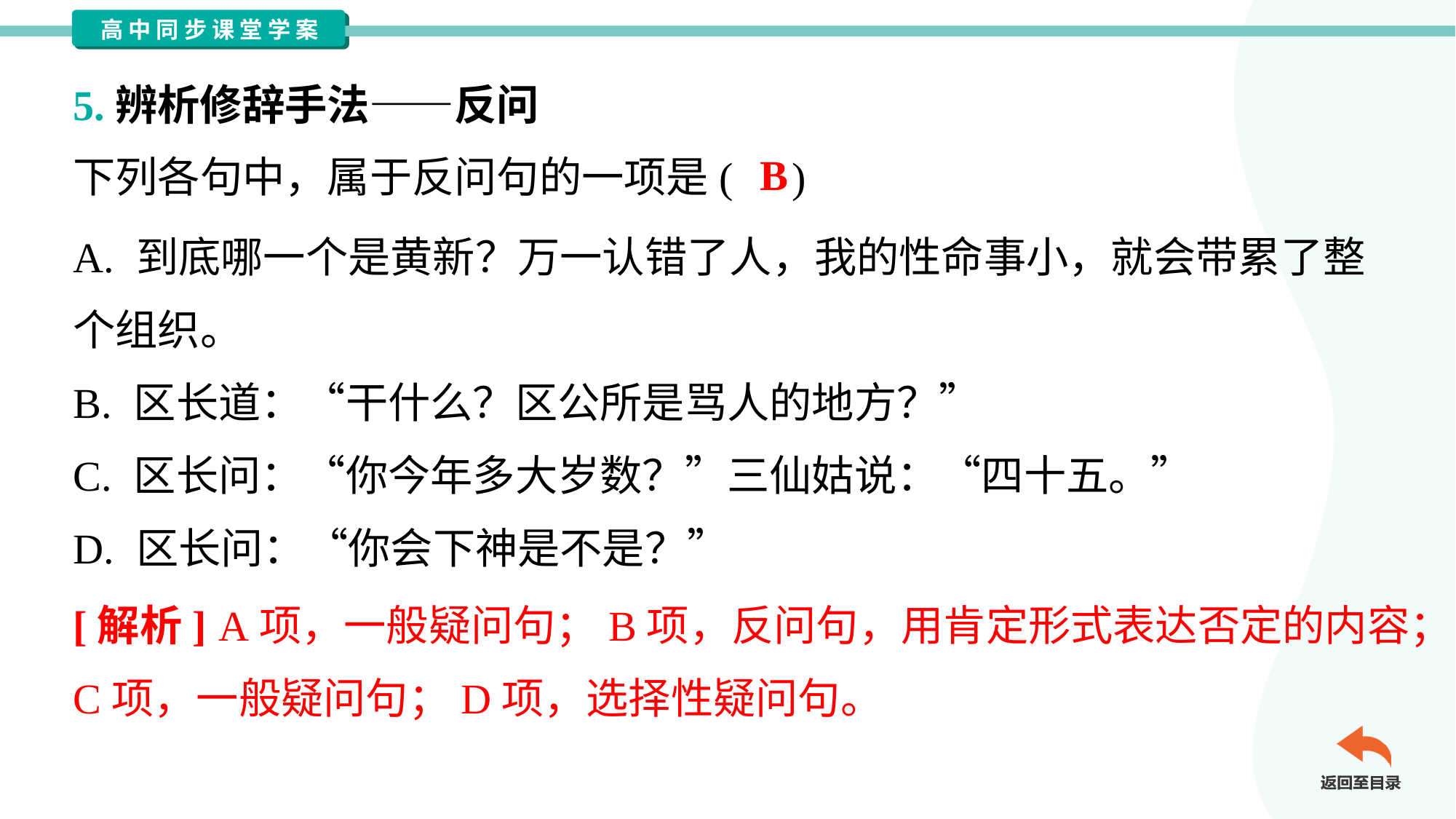

5.辨析修辞手法——反问
下列各句中，属于反问句的一项是(     )
B
A. 到底哪一个是黄新？万一认错了人，我的性命事小，就会带累了整
个组织。
B. 区长道：“干什么？区公所是骂人的地方？”
C. 区长问：“你今年多大岁数？”三仙姑说：“四十五。”
D. 区长问：“你会下神是不是？”
[解析] A项，一般疑问句；B项，反问句，用肯定形式表达否定的内容；
C项，一般疑问句；D项，选择性疑问句。